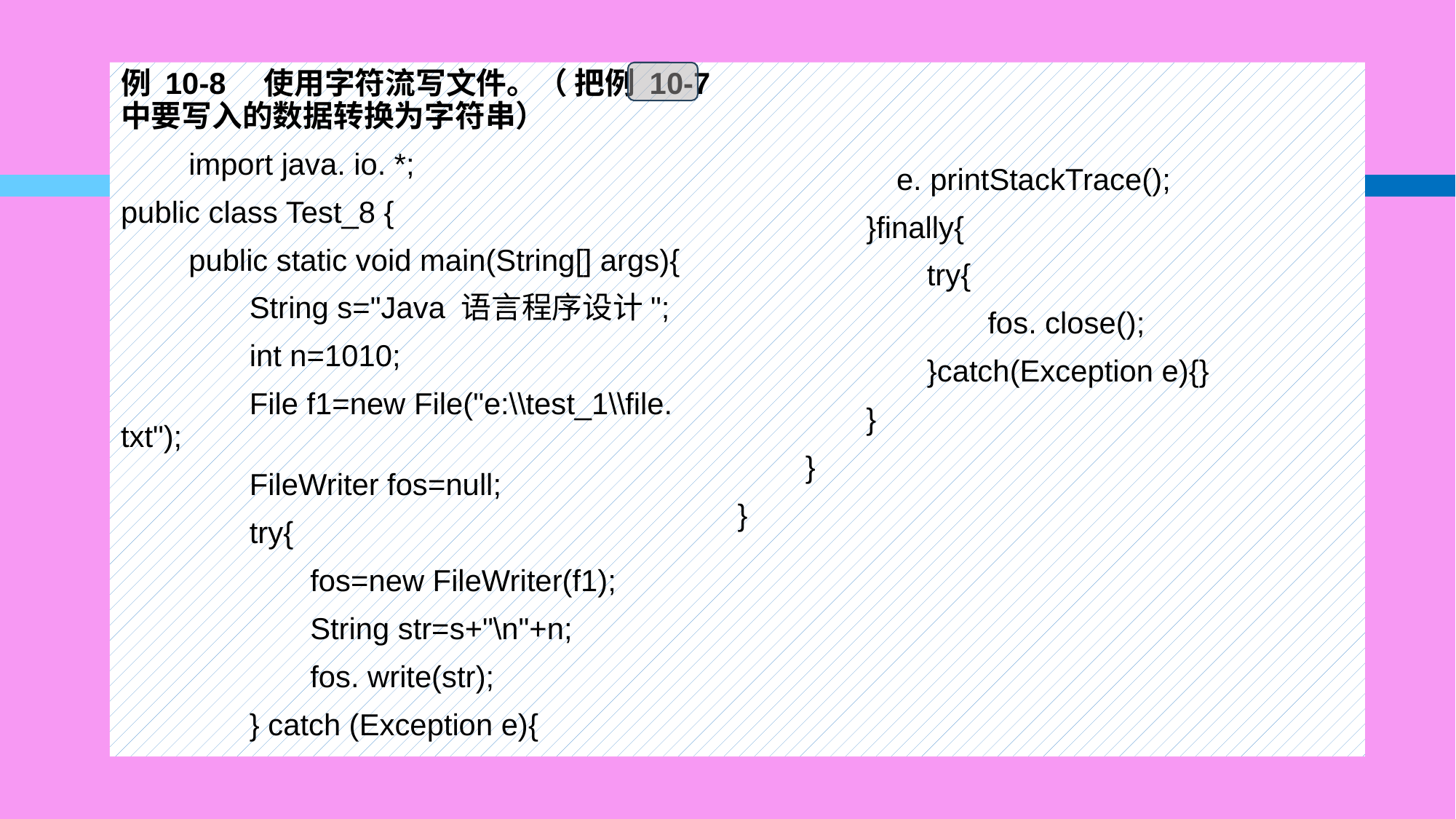

#
例 10-8　使用字符流写文件。（ 把例 10-7 中要写入的数据转换为字符串）
　　import java. io. *;
public class Test_8 {
　　public static void main(String[] args){
　　　　String s="Java 语言程序设计";
　　　　int n=1010;
　　　　File f1=new File("e:\\test_1\\file. txt");
　　　　FileWriter fos=null;
　　　　try{
　　　　　　fos=new FileWriter(f1);
　　　　　　String str=s+"\n"+n;
　　　　　　fos. write(str);
　　　　} catch (Exception e){

　　　　　e. printStackTrace();
　　　　}finally{
　　　　　　try{
　　　　　　　　fos. close();
　　　　　　}catch(Exception e){}
　　　　}
　　}
}